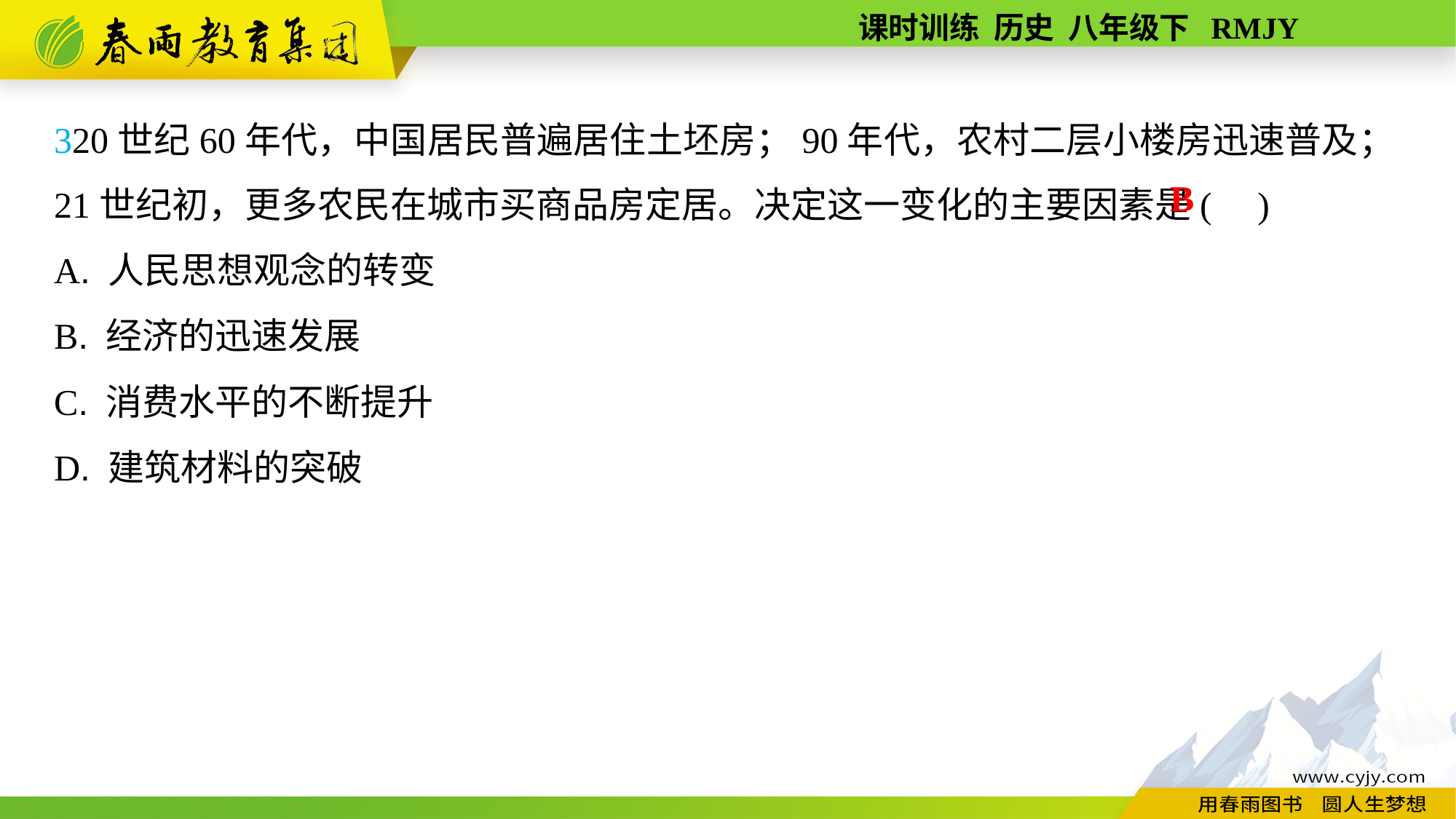

320世纪60年代，中国居民普遍居住土坯房；90年代，农村二层小楼房迅速普及；21世纪初，更多农民在城市买商品房定居。决定这一变化的主要因素是(     )
A. 人民思想观念的转变
B. 经济的迅速发展
C. 消费水平的不断提升
D. 建筑材料的突破
B